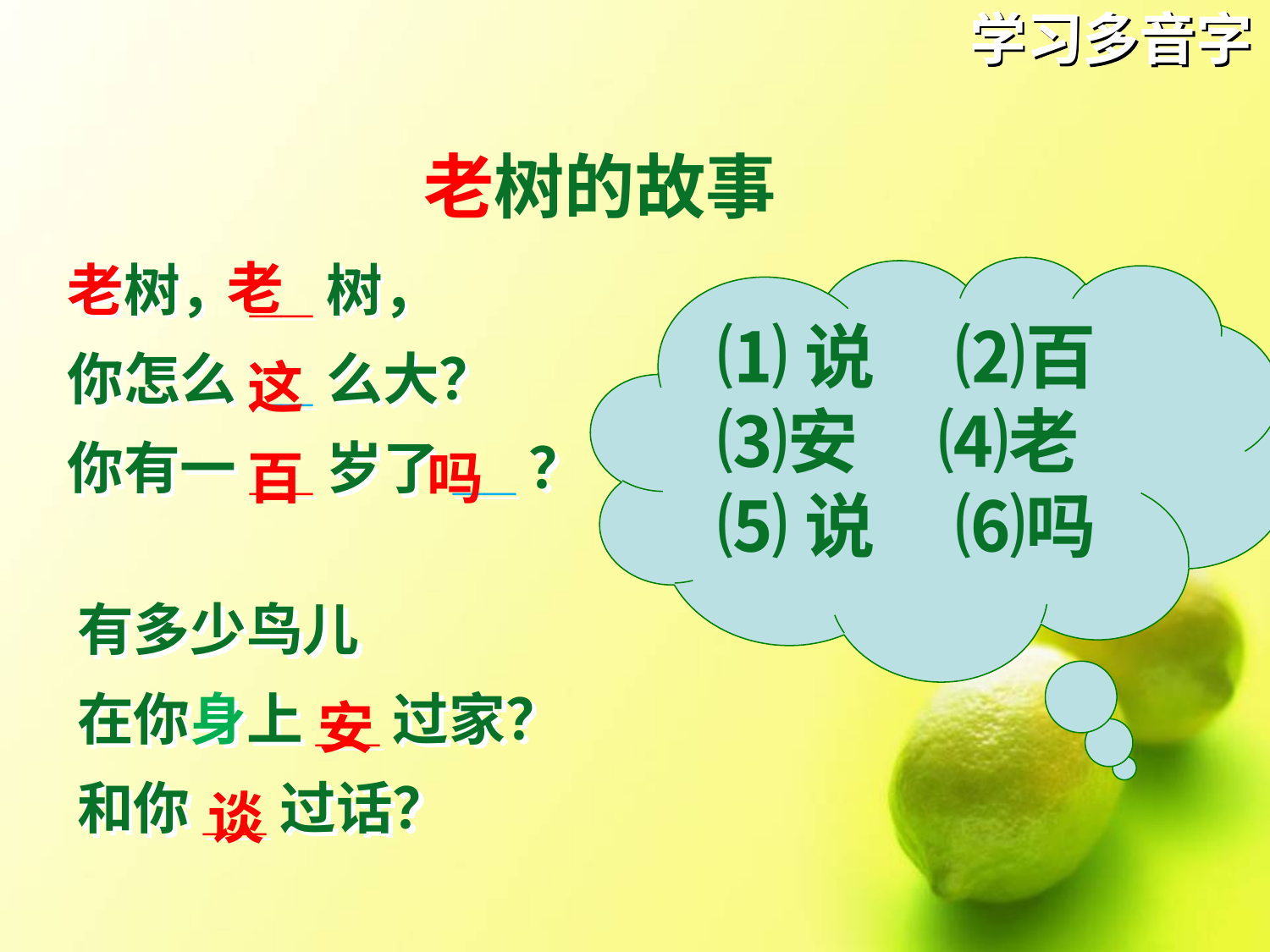

# 学习多音字
老树的故事

老

老树，__树，
你怎么__么大？
你有一__岁了__？
⑴说     ⑵百  ⑶安     ⑷老
⑸说     ⑹吗
这
百
吗
有多少鸟儿
在你身上__过家？
和你__过话？

安
谈